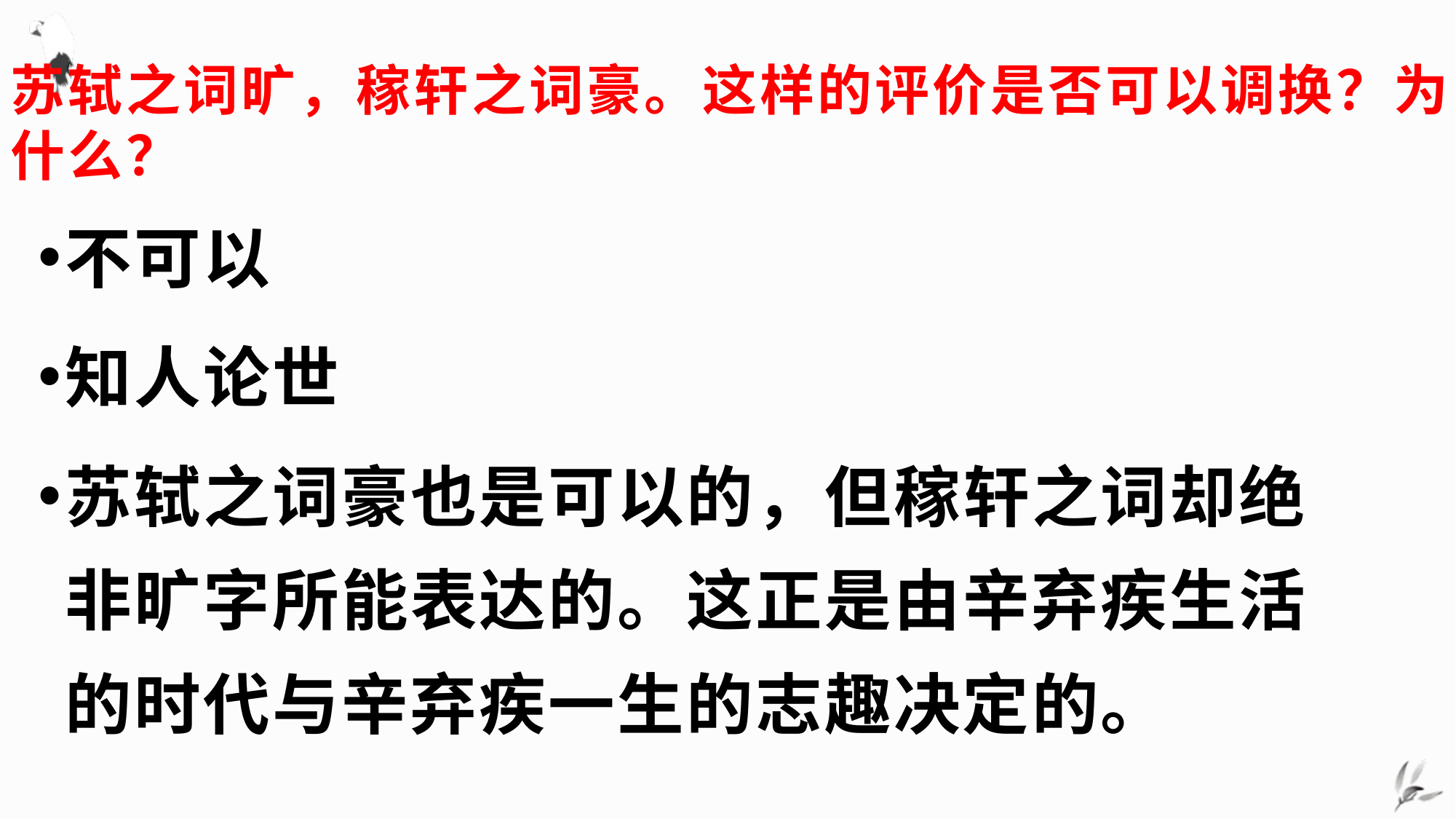

# 苏轼之词旷，稼轩之词豪。这样的评价是否可以调换？为什么？
不可以
知人论世
苏轼之词豪也是可以的，但稼轩之词却绝非旷字所能表达的。这正是由辛弃疾生活的时代与辛弃疾一生的志趣决定的。